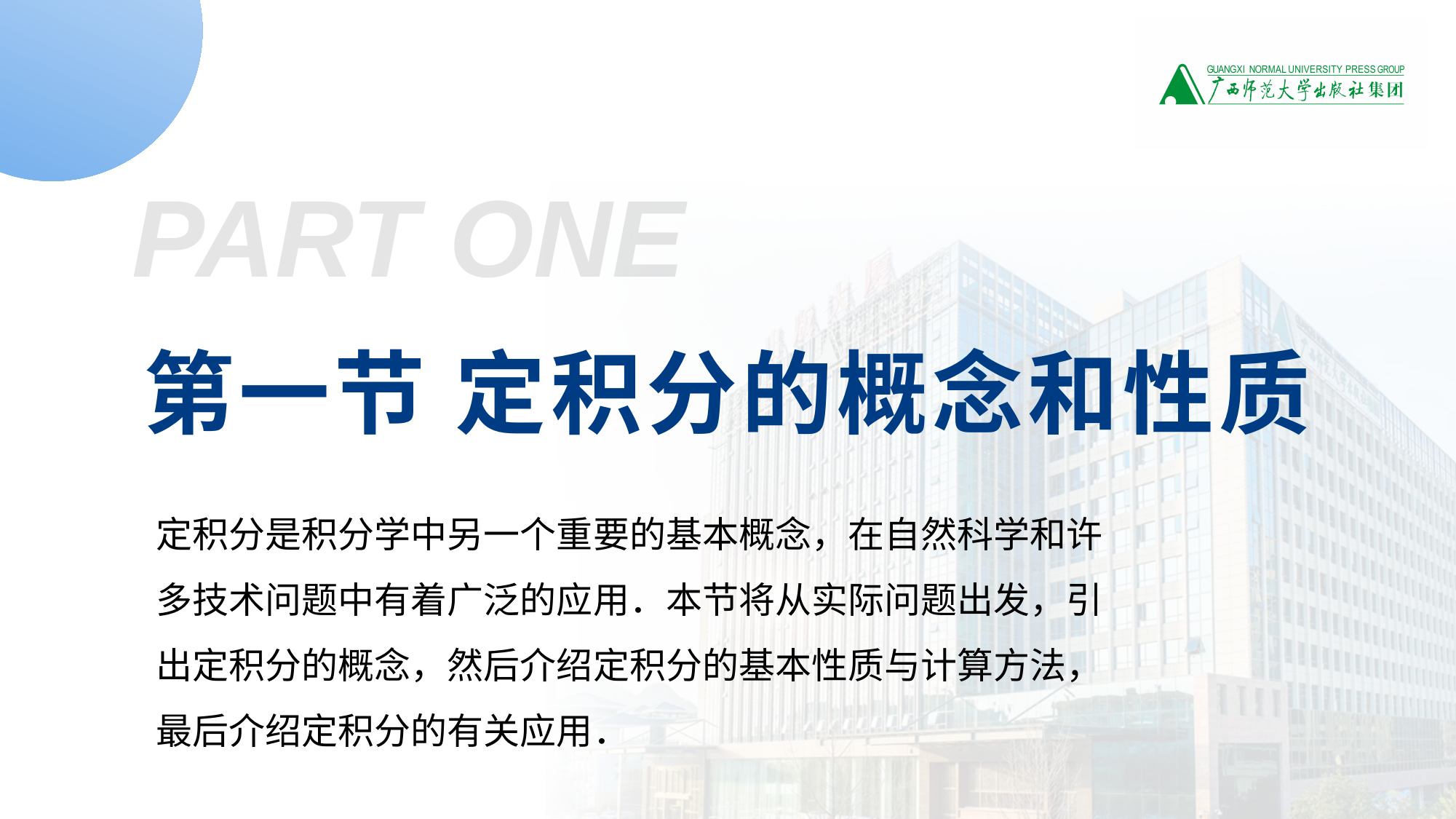

PART ONE
第一节 定积分的概念和性质
定积分是积分学中另一个重要的基本概念，在自然科学和许多技术问题中有着广泛的应用．本节将从实际问题出发，引出定积分的概念，然后介绍定积分的基本性质与计算方法，最后介绍定积分的有关应用．